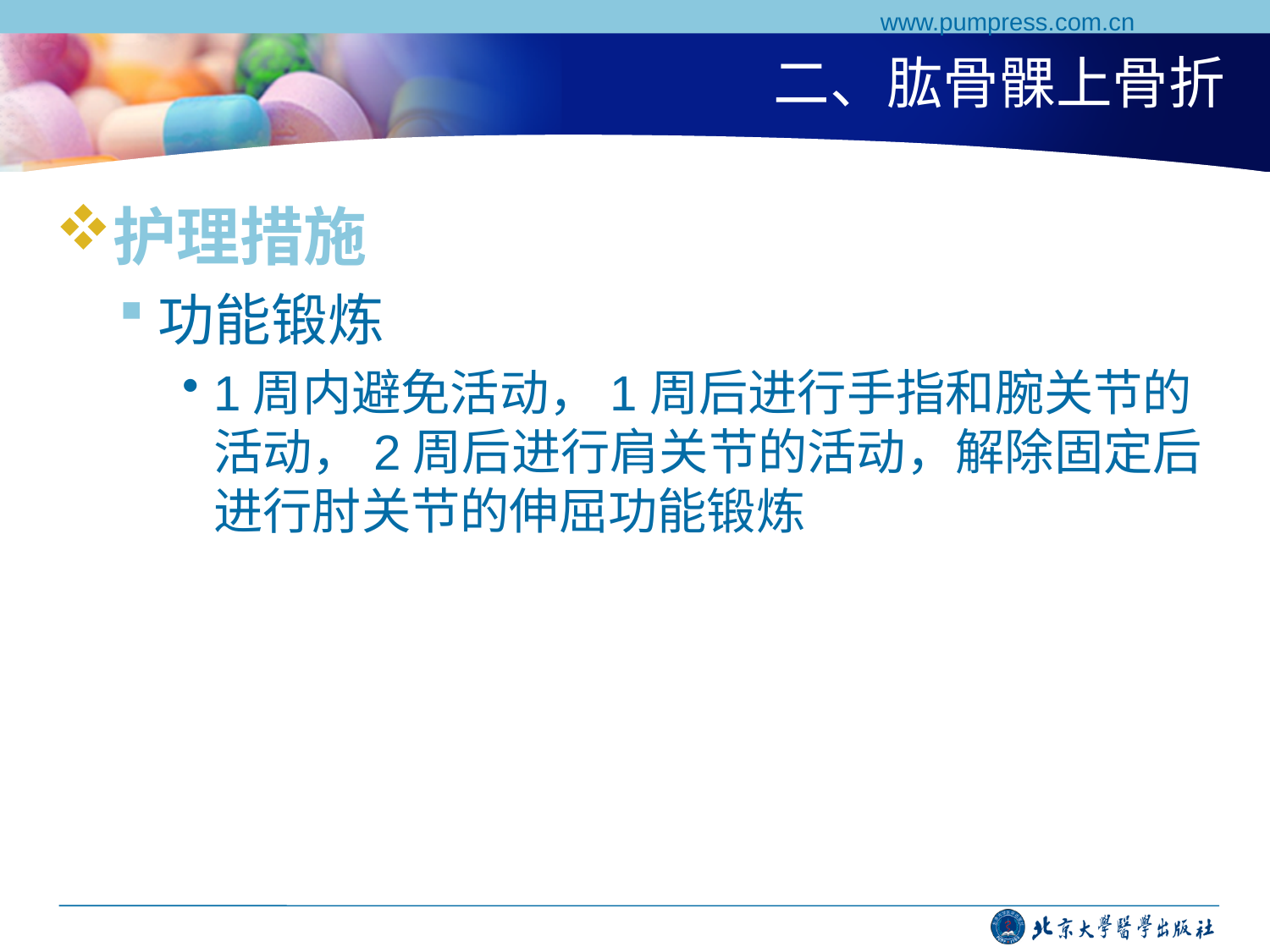

www.pumpress.com.cn
# 二、肱骨髁上骨折
护理措施
功能锻炼
1周内避免活动，1周后进行手指和腕关节的活动，2周后进行肩关节的活动，解除固定后进行肘关节的伸屈功能锻炼